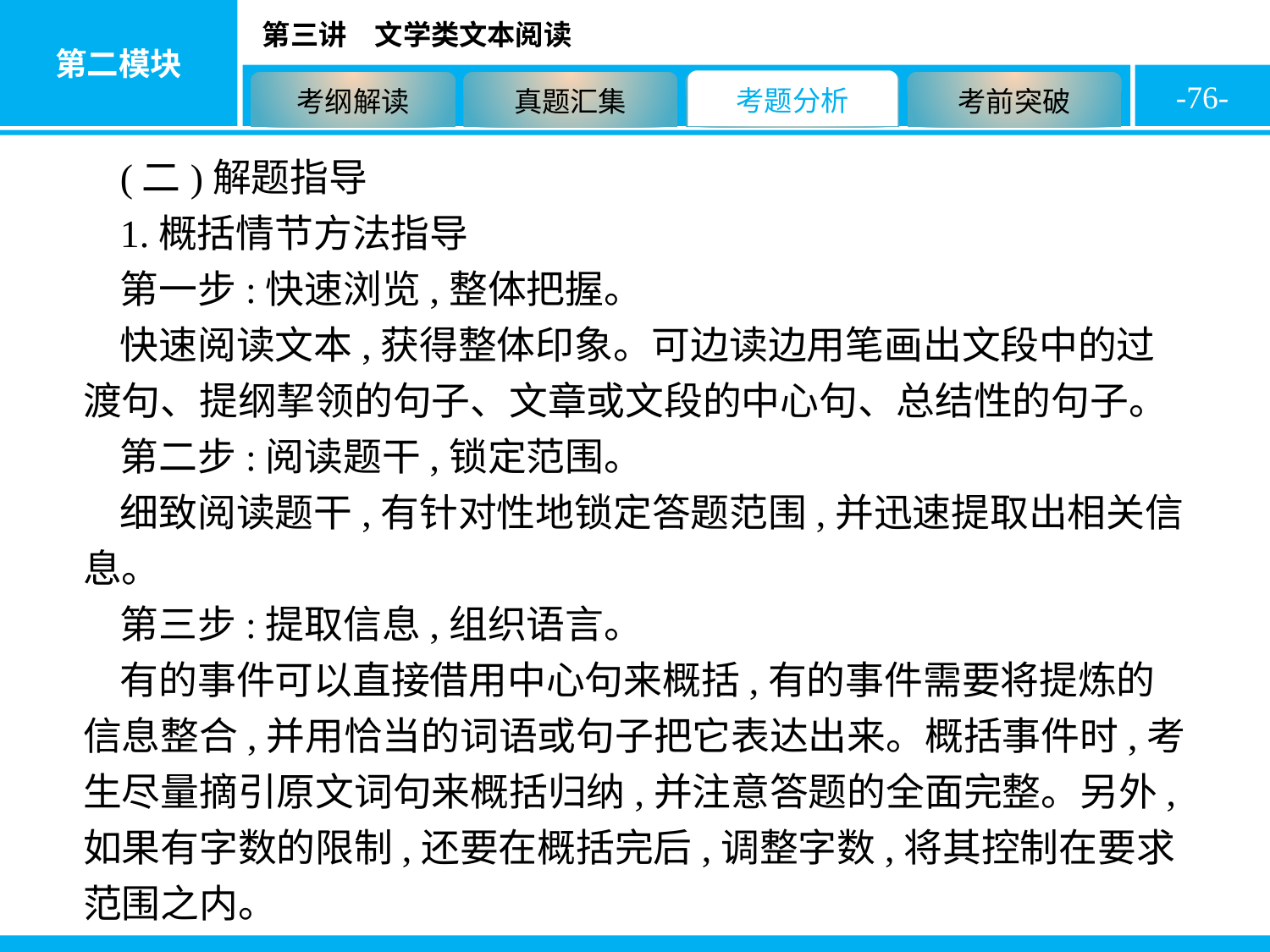

-76-
(二)解题指导
1.概括情节方法指导
第一步:快速浏览,整体把握。
快速阅读文本,获得整体印象。可边读边用笔画出文段中的过渡句、提纲挈领的句子、文章或文段的中心句、总结性的句子。
第二步:阅读题干,锁定范围。
细致阅读题干,有针对性地锁定答题范围,并迅速提取出相关信息。
第三步:提取信息,组织语言。
有的事件可以直接借用中心句来概括,有的事件需要将提炼的信息整合,并用恰当的词语或句子把它表达出来。概括事件时,考生尽量摘引原文词句来概括归纳,并注意答题的全面完整。另外,如果有字数的限制,还要在概括完后,调整字数,将其控制在要求范围之内。